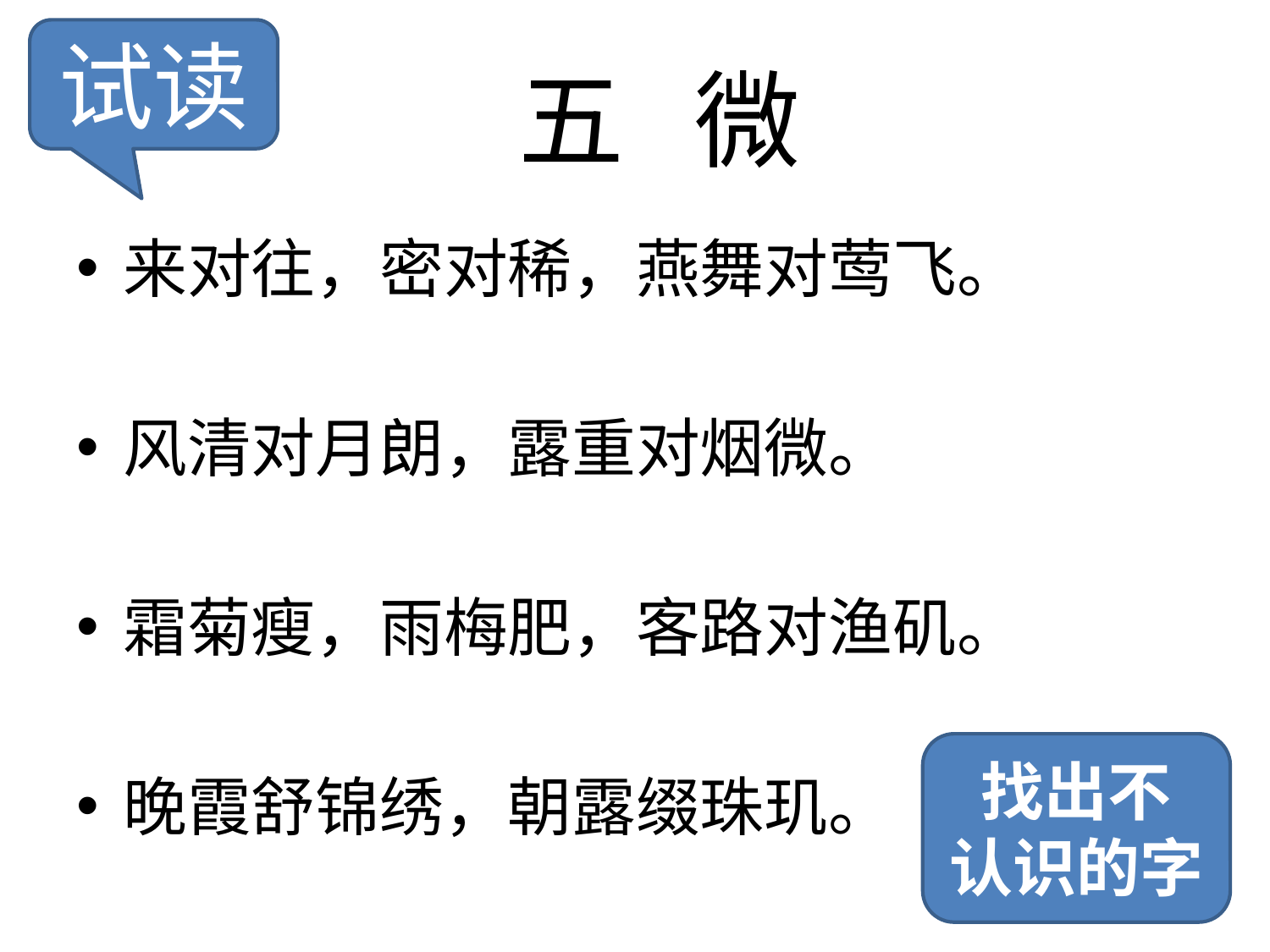

试读
# 五   微
来对往，密对稀，燕舞对莺飞。

风清对月朗，露重对烟微。

霜菊瘦，雨梅肥，客路对渔矶。

晚霞舒锦绣，朝露缀珠玑。
找出不
认识的字